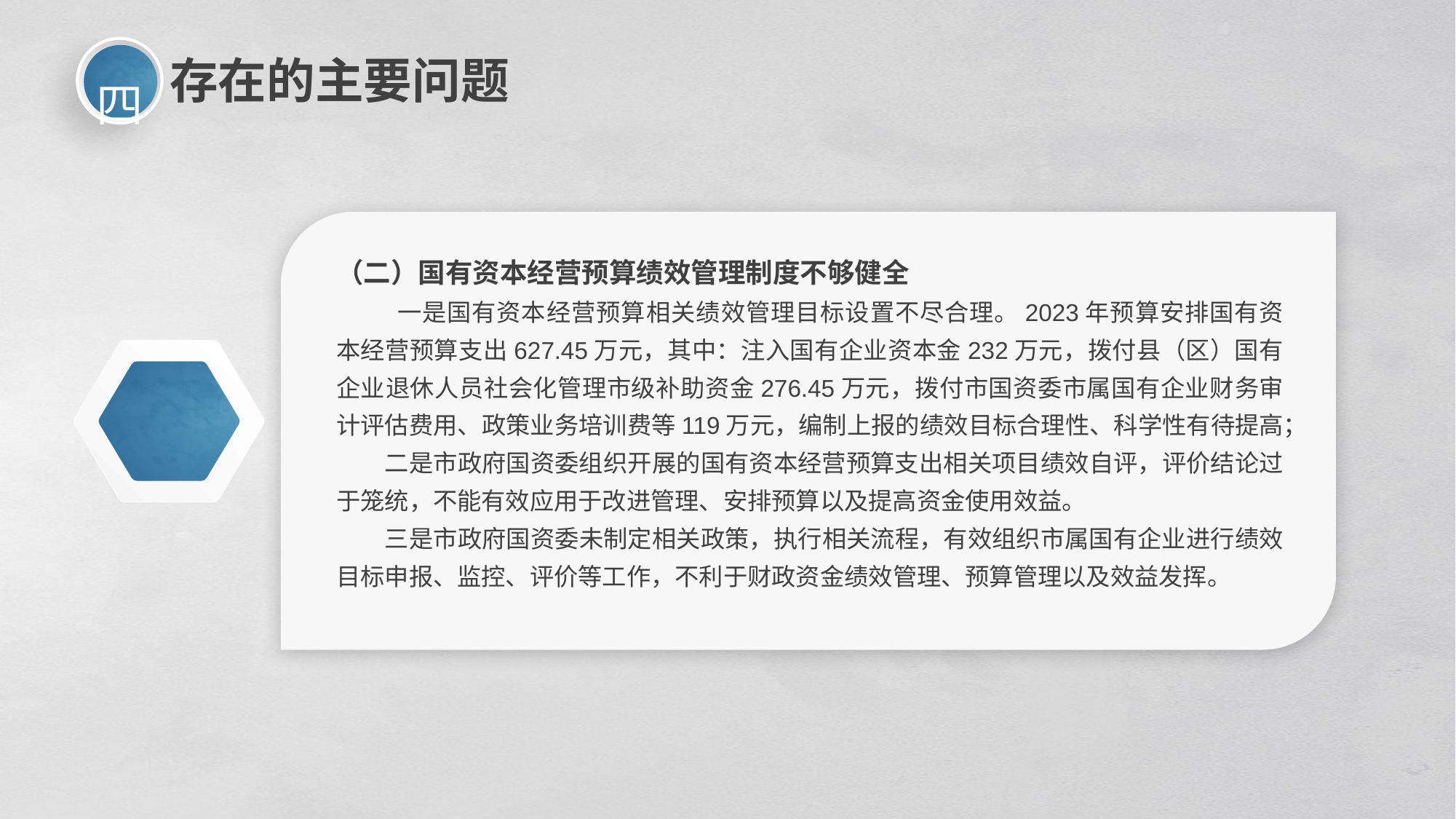

四

存在的主要问题

（二）国有资本经营预算绩效管理制度不够健全
 一是国有资本经营预算相关绩效管理目标设置不尽合理。2023年预算安排国有资本经营预算支出627.45万元，其中：注入国有企业资本金232万元，拨付县（区）国有企业退休人员社会化管理市级补助资金276.45万元，拨付市国资委市属国有企业财务审计评估费用、政策业务培训费等119万元，编制上报的绩效目标合理性、科学性有待提高；
二是市政府国资委组织开展的国有资本经营预算支出相关项目绩效自评，评价结论过于笼统，不能有效应用于改进管理、安排预算以及提高资金使用效益。
三是市政府国资委未制定相关政策，执行相关流程，有效组织市属国有企业进行绩效目标申报、监控、评价等工作，不利于财政资金绩效管理、预算管理以及效益发挥。